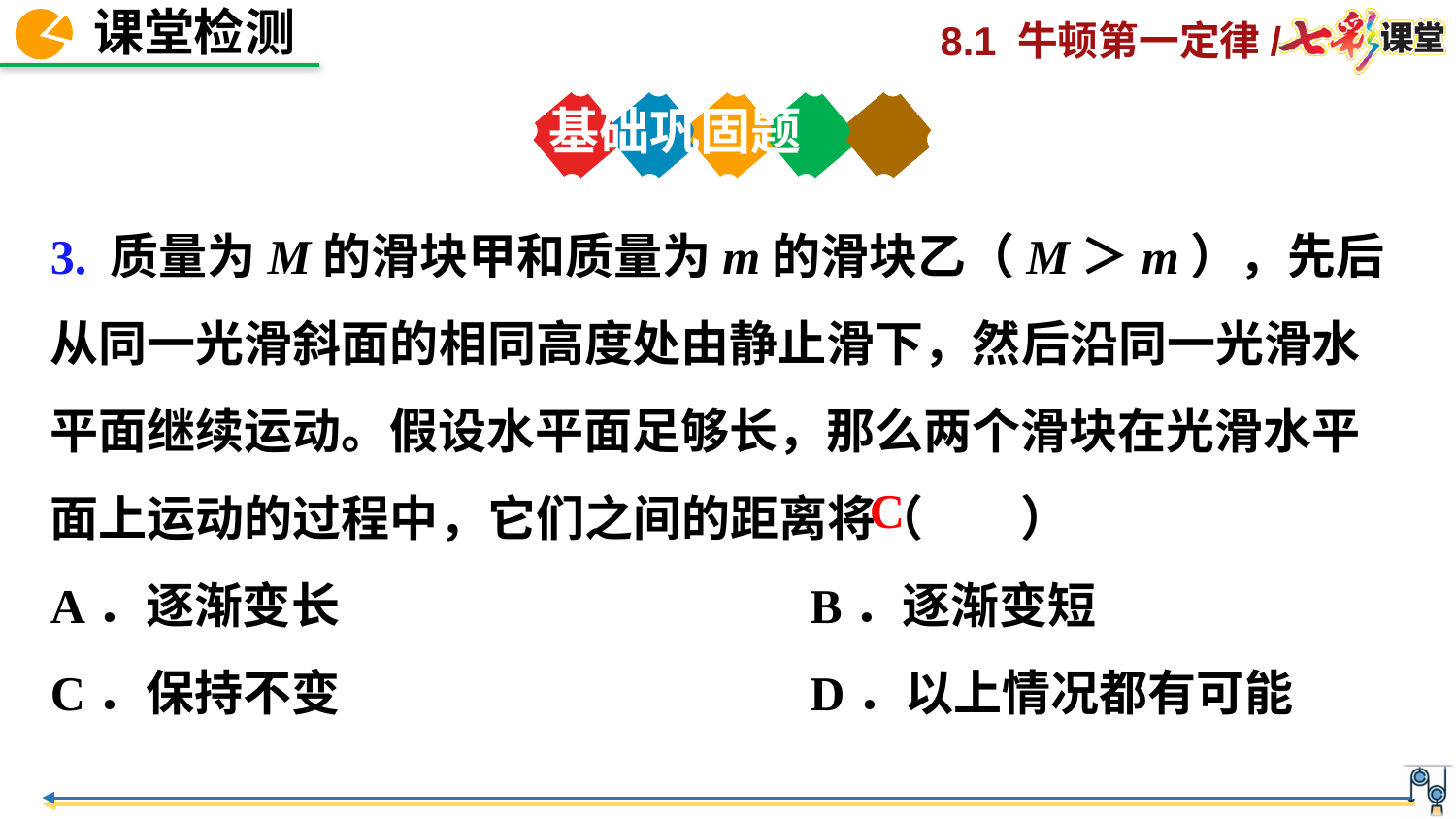

基础巩固题

3. 质量为M的滑块甲和质量为m的滑块乙（M＞m），先后从同一光滑斜面的相同高度处由静止滑下，然后沿同一光滑水平面继续运动。假设水平面足够长，那么两个滑块在光滑水平面上运动的过程中，它们之间的距离将（　　）
A．逐渐变长                                          B．逐渐变短
C．保持不变                                          D．以上情况都有可能
C